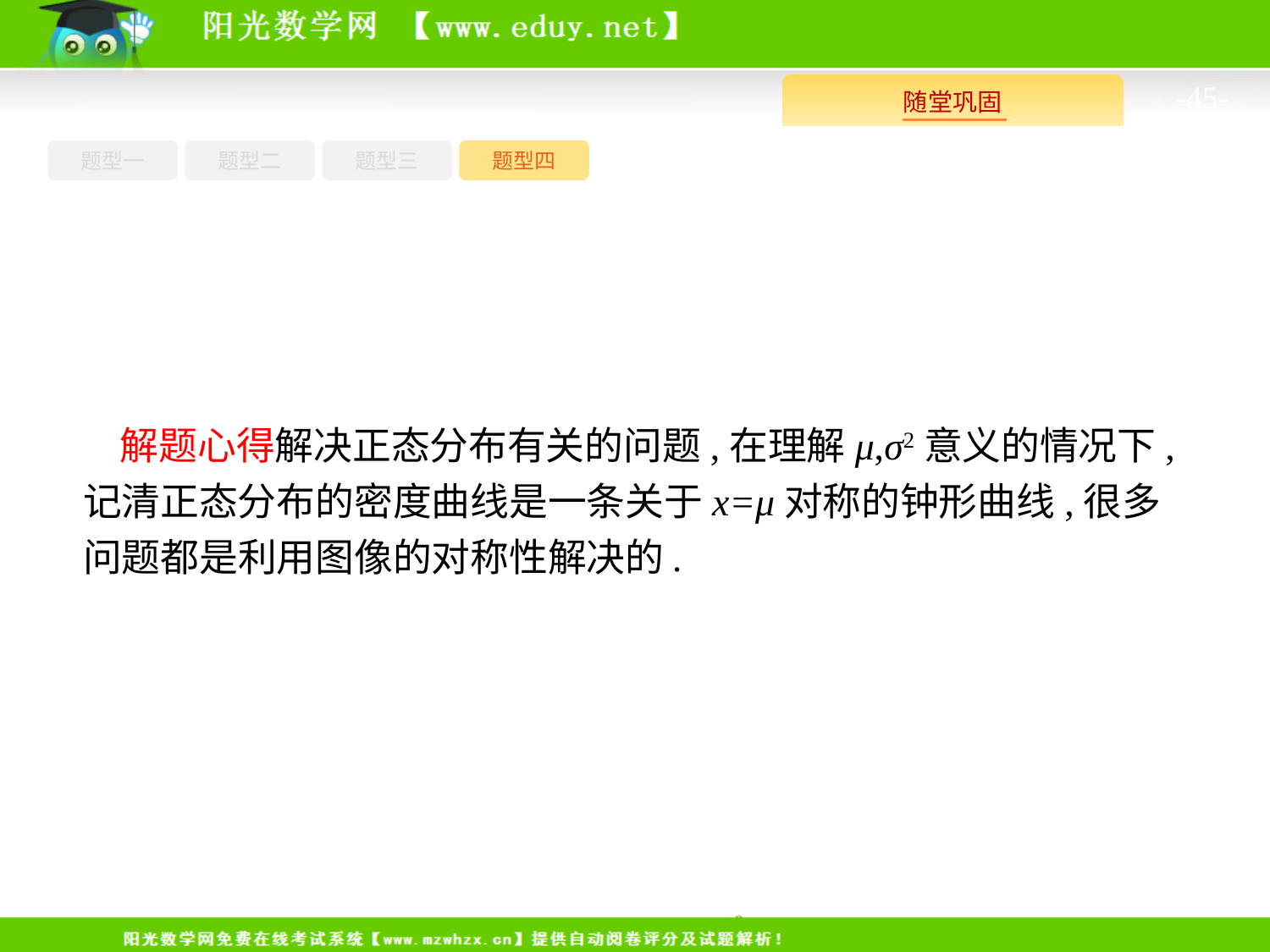

-45-
题型四
题型一
题型三
题型二
解题心得解决正态分布有关的问题,在理解μ,σ2意义的情况下,记清正态分布的密度曲线是一条关于x=μ对称的钟形曲线,很多问题都是利用图像的对称性解决的.